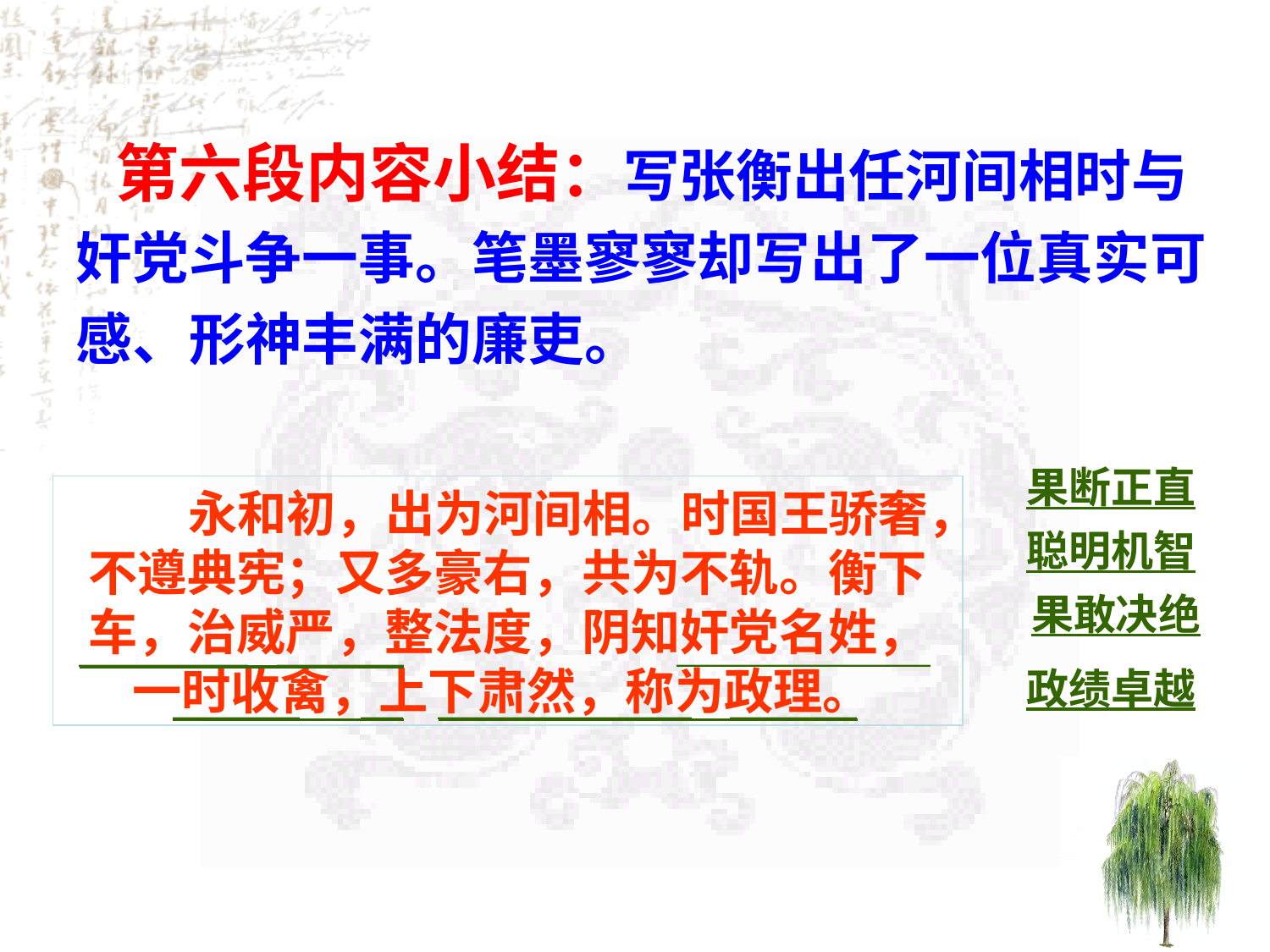

第六段内容小结：写张衡出任河间相时与奸党斗争一事。笔墨寥寥却写出了一位真实可感、形神丰满的廉吏。
果断正直
        永和初，出为河间相。时国王骄奢，不遵典宪；又多豪右，共为不轨。衡下车，治威严，整法度，阴知奸党名姓，一时收禽，上下肃然，称为政理。
聪明机智
果敢决绝
＿＿＿＿   ＿＿＿
  ＿＿＿＿＿＿
政绩卓越
＿＿＿　  ＿
＿＿＿＿＿＿    ＿＿＿